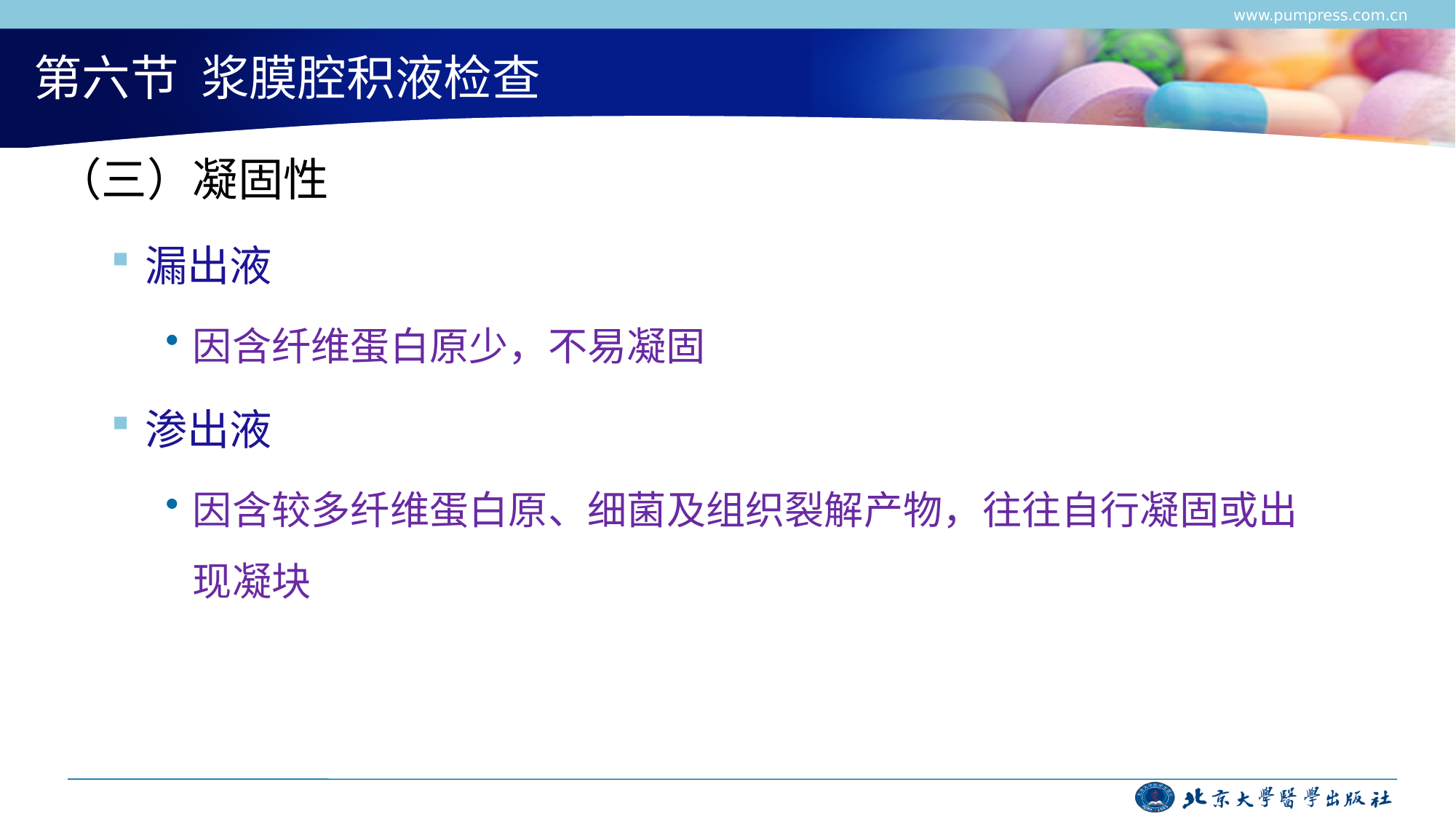

www.pumpress.com.cn
# 第六节  浆膜腔积液检查
（三）凝固性
漏出液
因含纤维蛋白原少，不易凝固
渗出液
因含较多纤维蛋白原、细菌及组织裂解产物，往往自行凝固或出现凝块